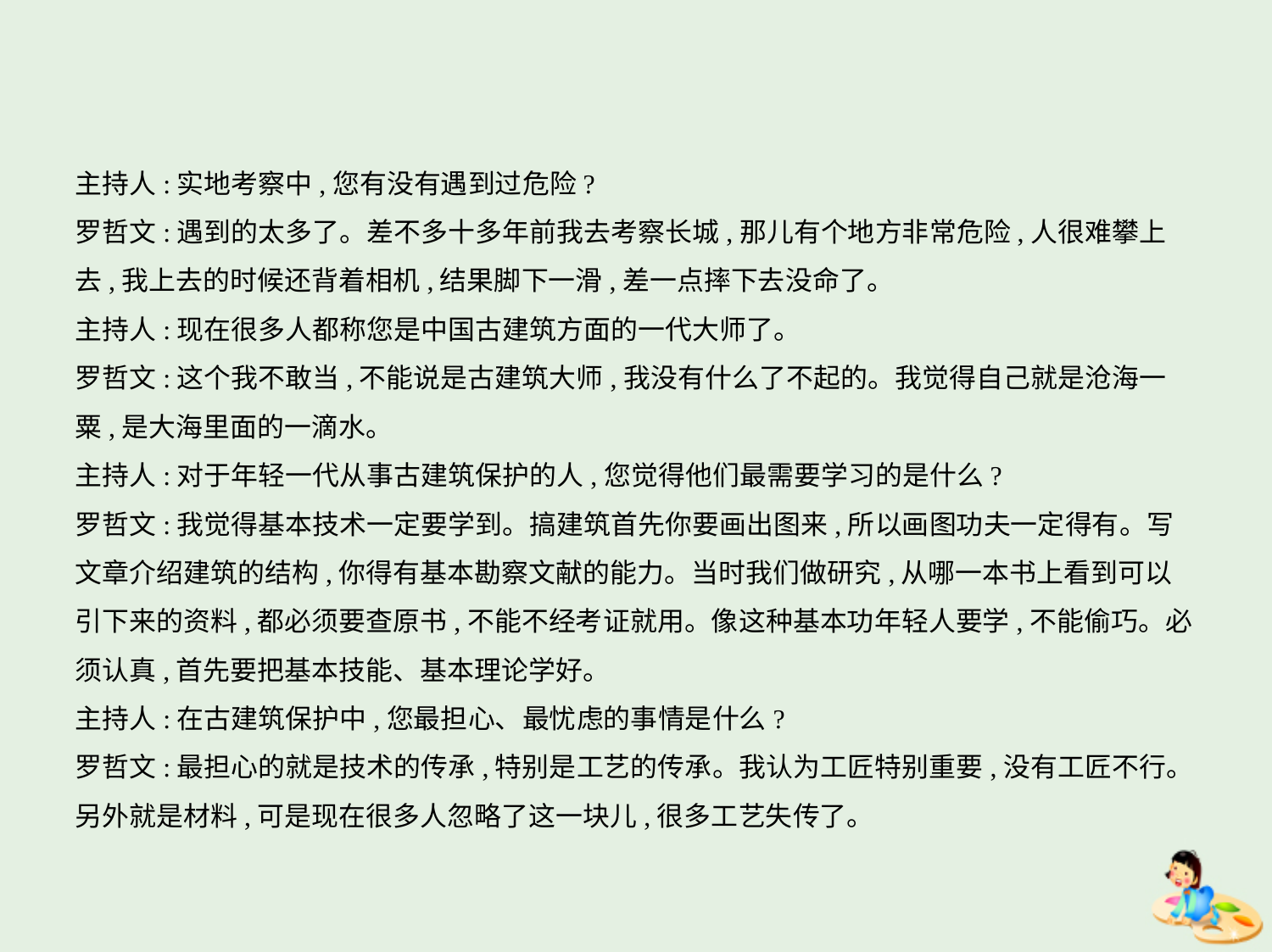

主持人:实地考察中,您有没有遇到过危险?
罗哲文:遇到的太多了。差不多十多年前我去考察长城,那儿有个地方非常危险,人很难攀上
去,我上去的时候还背着相机,结果脚下一滑,差一点摔下去没命了。
主持人:现在很多人都称您是中国古建筑方面的一代大师了。
罗哲文:这个我不敢当,不能说是古建筑大师,我没有什么了不起的。我觉得自己就是沧海一
粟,是大海里面的一滴水。
主持人:对于年轻一代从事古建筑保护的人,您觉得他们最需要学习的是什么?
罗哲文:我觉得基本技术一定要学到。搞建筑首先你要画出图来,所以画图功夫一定得有。写
文章介绍建筑的结构,你得有基本勘察文献的能力。当时我们做研究,从哪一本书上看到可以
引下来的资料,都必须要查原书,不能不经考证就用。像这种基本功年轻人要学,不能偷巧。必
须认真,首先要把基本技能、基本理论学好。
主持人:在古建筑保护中,您最担心、最忧虑的事情是什么?
罗哲文:最担心的就是技术的传承,特别是工艺的传承。我认为工匠特别重要,没有工匠不行。
另外就是材料,可是现在很多人忽略了这一块儿,很多工艺失传了。